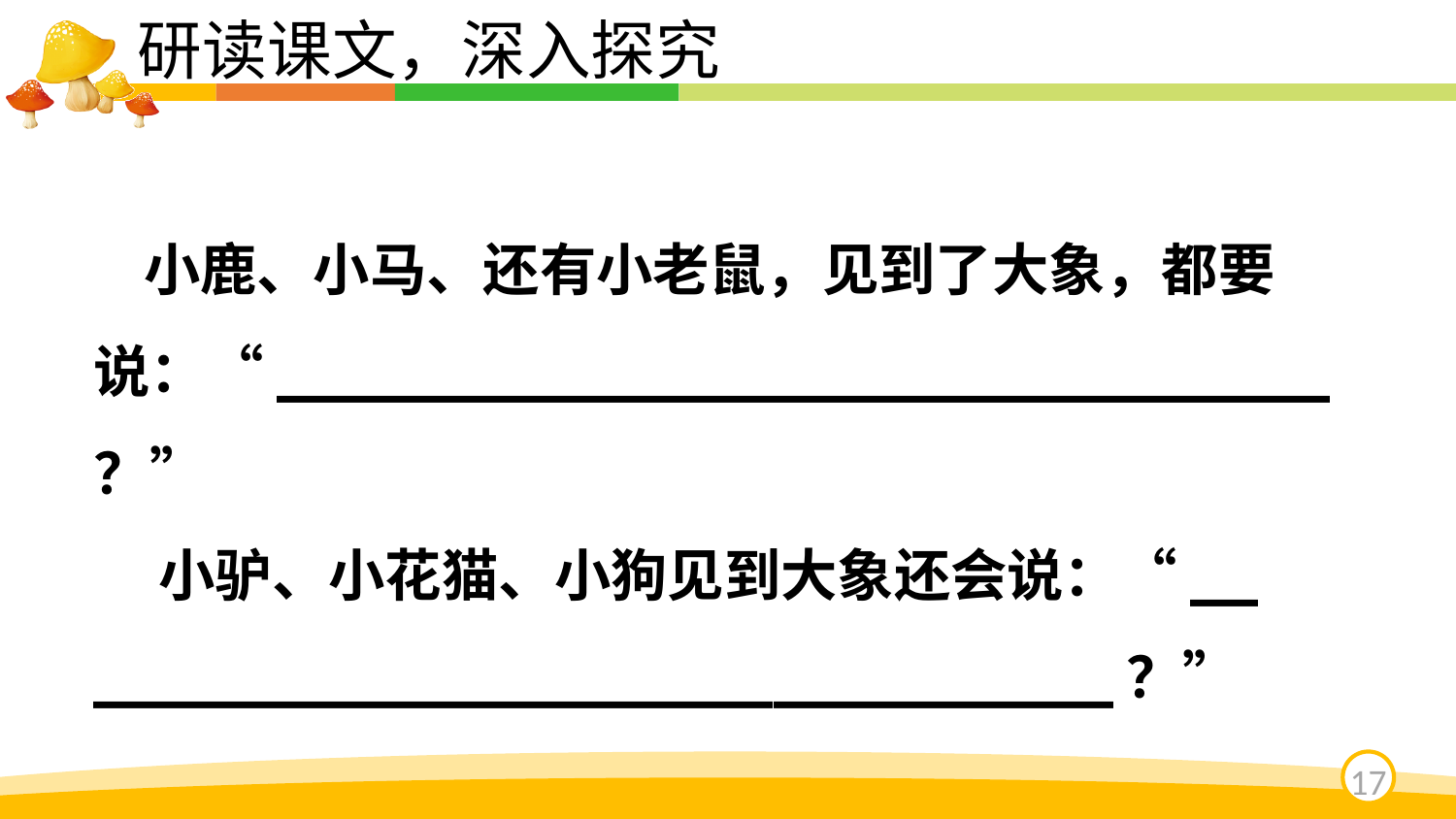

研读课文，深入探究
     小鹿、小马、还有小老鼠，见到了大象，都要说：“_______________________________？”
    小驴、小花猫、小狗见到大象还会说：“__
______________________________？”